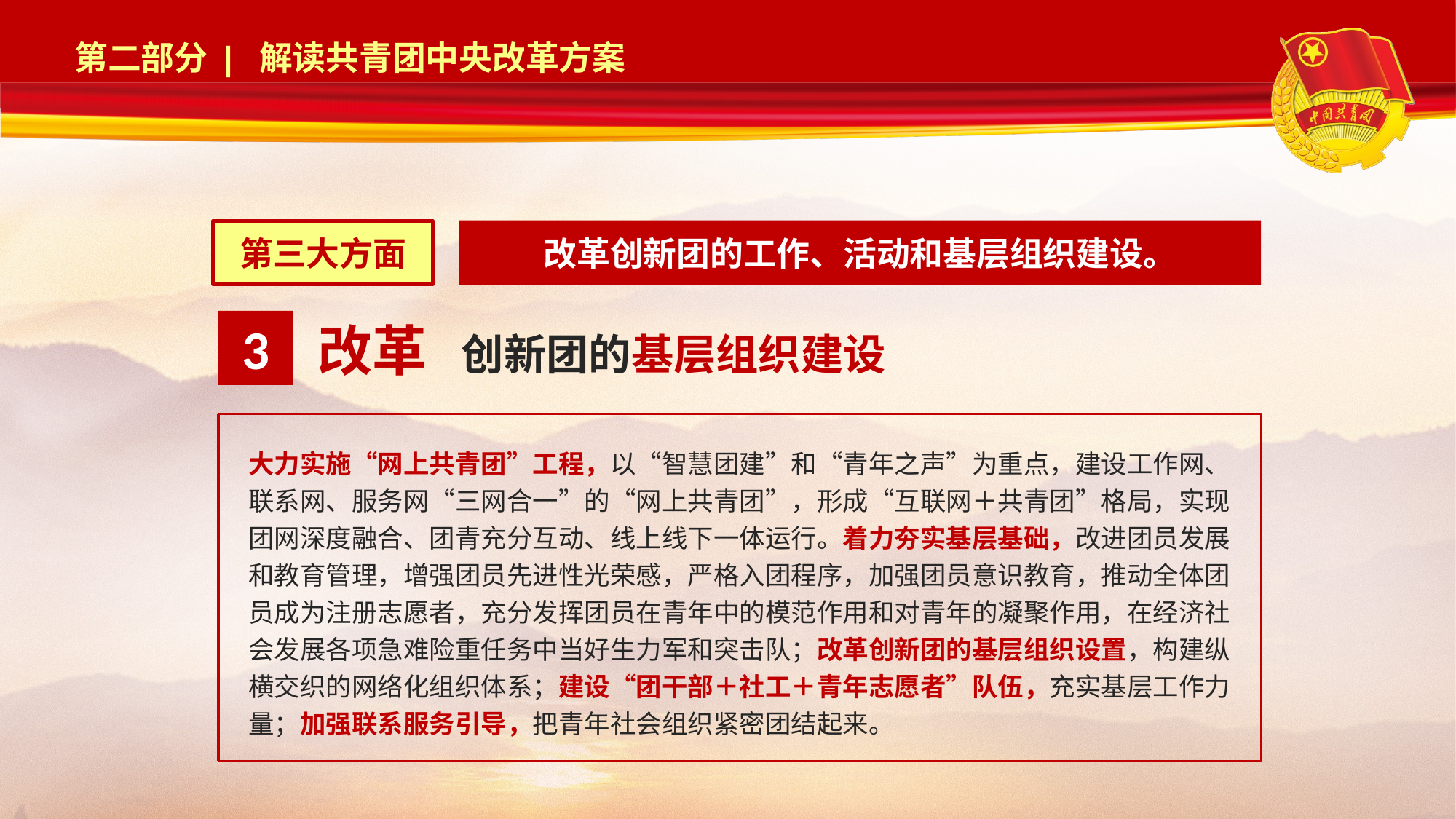

改革创新团的工作、活动和基层组织建设。
第三大方面
3
改革
创新团的基层组织建设

大力实施“网上共青团”工程，以“智慧团建”和“青年之声”为重点，建设工作网、联系网、服务网“三网合一”的“网上共青团”，形成“互联网＋共青团”格局，实现团网深度融合、团青充分互动、线上线下一体运行。着力夯实基层基础，改进团员发展和教育管理，增强团员先进性光荣感，严格入团程序，加强团员意识教育，推动全体团员成为注册志愿者，充分发挥团员在青年中的模范作用和对青年的凝聚作用，在经济社会发展各项急难险重任务中当好生力军和突击队；改革创新团的基层组织设置，构建纵横交织的网络化组织体系；建设“团干部＋社工＋青年志愿者”队伍，充实基层工作力量；加强联系服务引导，把青年社会组织紧密团结起来。